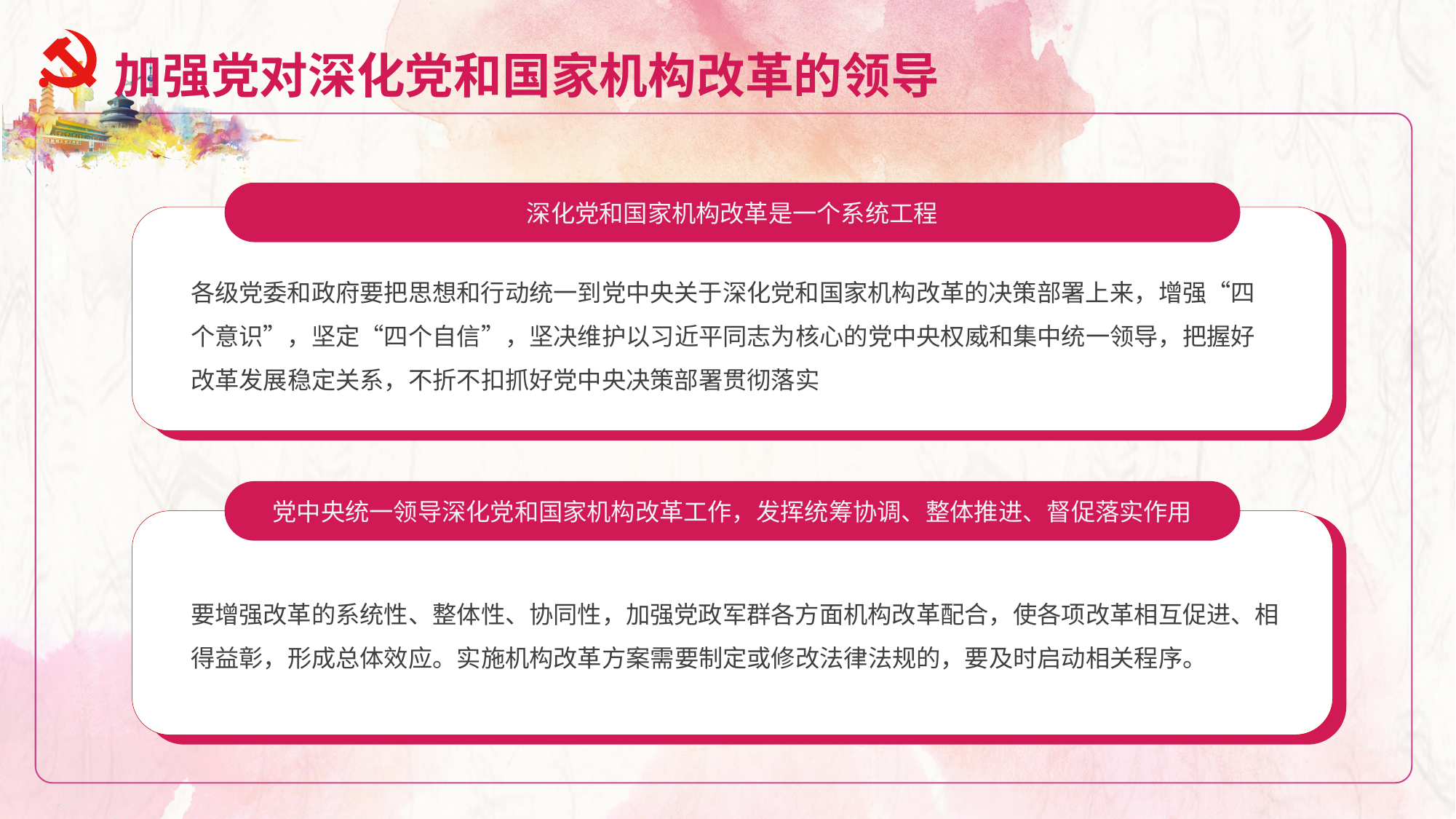

加强党对深化党和国家机构改革的领导
深化党和国家机构改革是一个系统工程

各级党委和政府要把思想和行动统一到党中央关于深化党和国家机构改革的决策部署上来，增强“四个意识”，坚定“四个自信”，坚决维护以习近平同志为核心的党中央权威和集中统一领导，把握好改革发展稳定关系，不折不扣抓好党中央决策部署贯彻落实
党中央统一领导深化党和国家机构改革工作，发挥统筹协调、整体推进、督促落实作用

要增强改革的系统性、整体性、协同性，加强党政军群各方面机构改革配合，使各项改革相互促进、相得益彰，形成总体效应。实施机构改革方案需要制定或修改法律法规的，要及时启动相关程序。